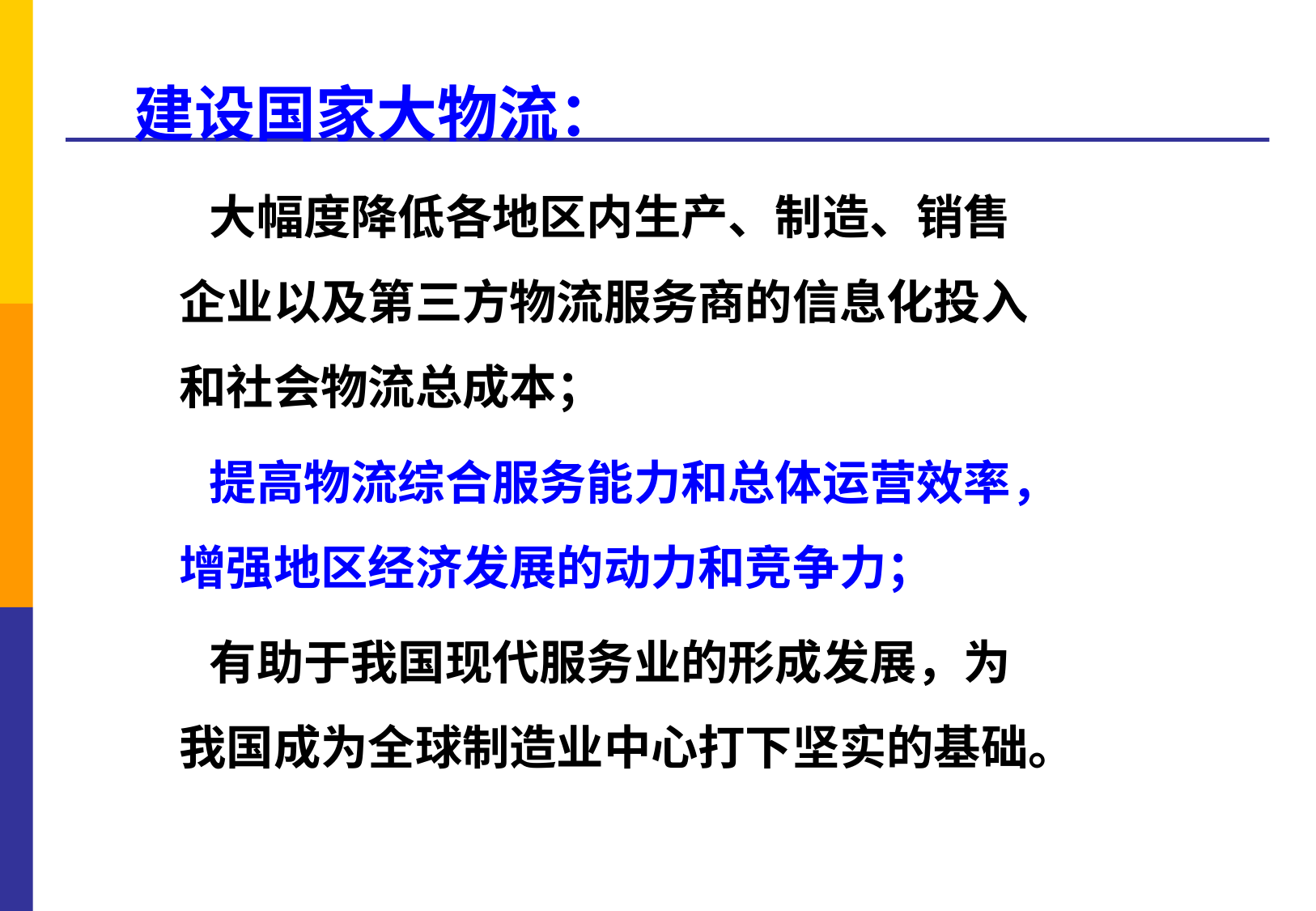

建设国家大物流：
      大幅度降低各地区内生产、制造、销售企业以及第三方物流服务商的信息化投入和社会物流总成本；
      提高物流综合服务能力和总体运营效率，增强地区经济发展的动力和竞争力；
      有助于我国现代服务业的形成发展，为我国成为全球制造业中心打下坚实的基础。